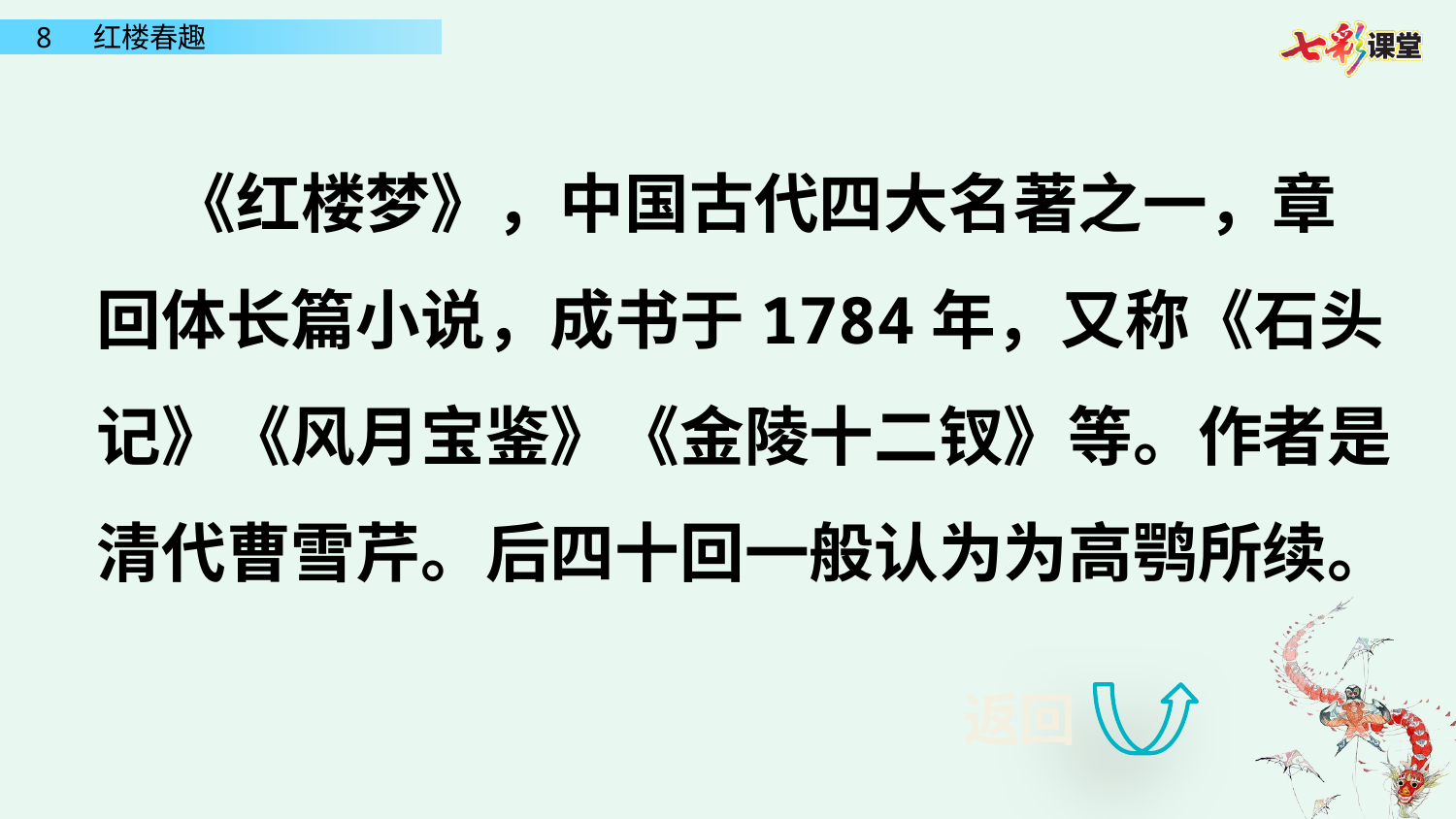

《红楼梦》，中国古代四大名著之一，章回体长篇小说，成书于1784年，又称《石头记》《风月宝鉴》《金陵十二钗》等。作者是清代曹雪芹。后四十回一般认为为高鹗所续。
返回